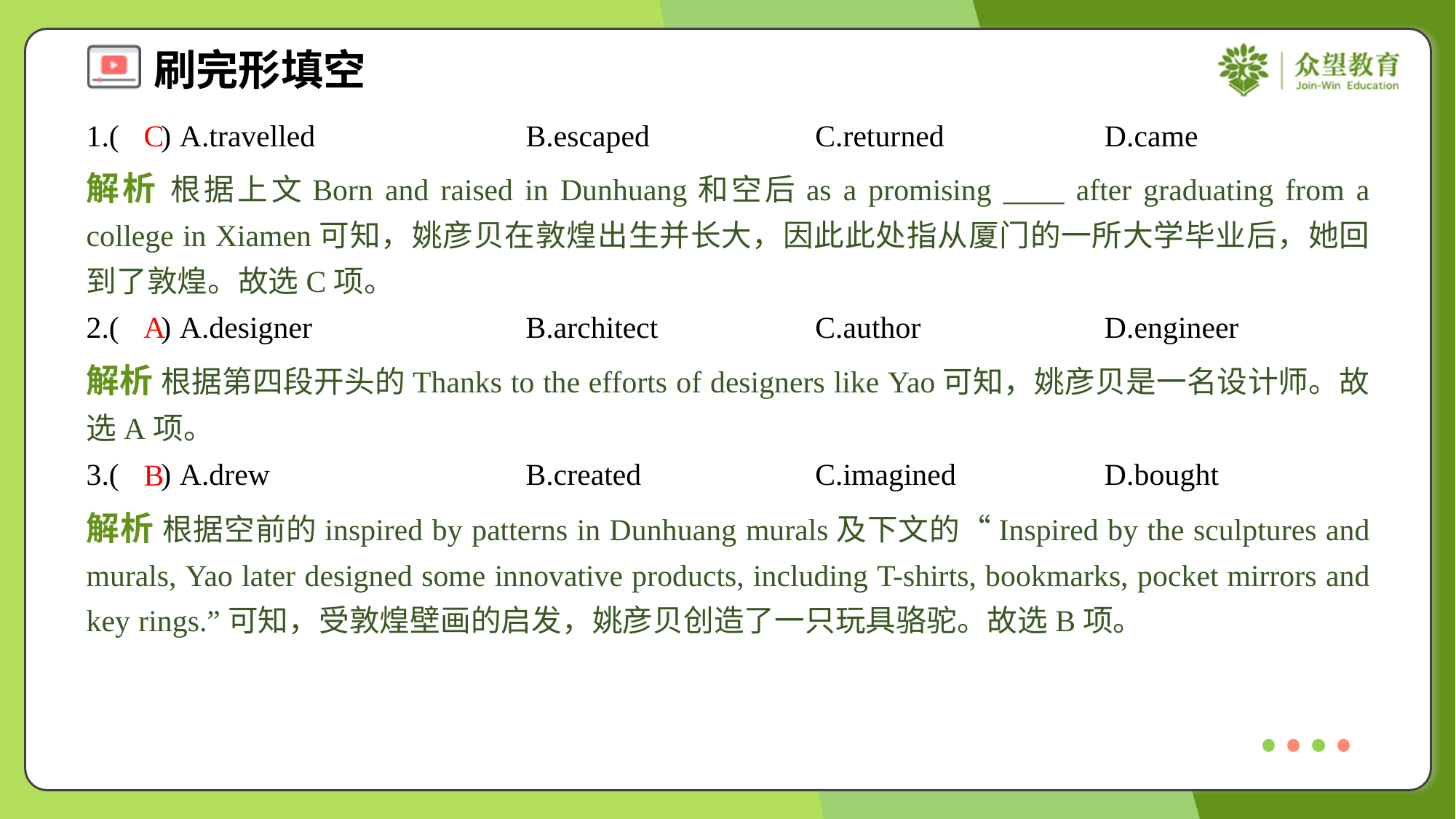

1.(     ) A.travelled	B.escaped	C.returned	D.came
C
解析 根据上文Born and raised in Dunhuang和空后as a promising ____ after graduating from a college in Xiamen可知，姚彦贝在敦煌出生并长大，因此此处指从厦门的一所大学毕业后，她回到了敦煌。故选C项。
2.(     ) A.designer	B.architect	C.author	D.engineer
A
解析 根据第四段开头的Thanks to the efforts of designers like Yao可知，姚彦贝是一名设计师。故选A项。
3.(     ) A.drew	B.created	C.imagined	D.bought
B
解析 根据空前的inspired by patterns in Dunhuang murals及下文的“Inspired by the sculptures and murals, Yao later designed some innovative products, including T-shirts, bookmarks, pocket mirrors and key rings.”可知，受敦煌壁画的启发，姚彦贝创造了一只玩具骆驼。故选B项。